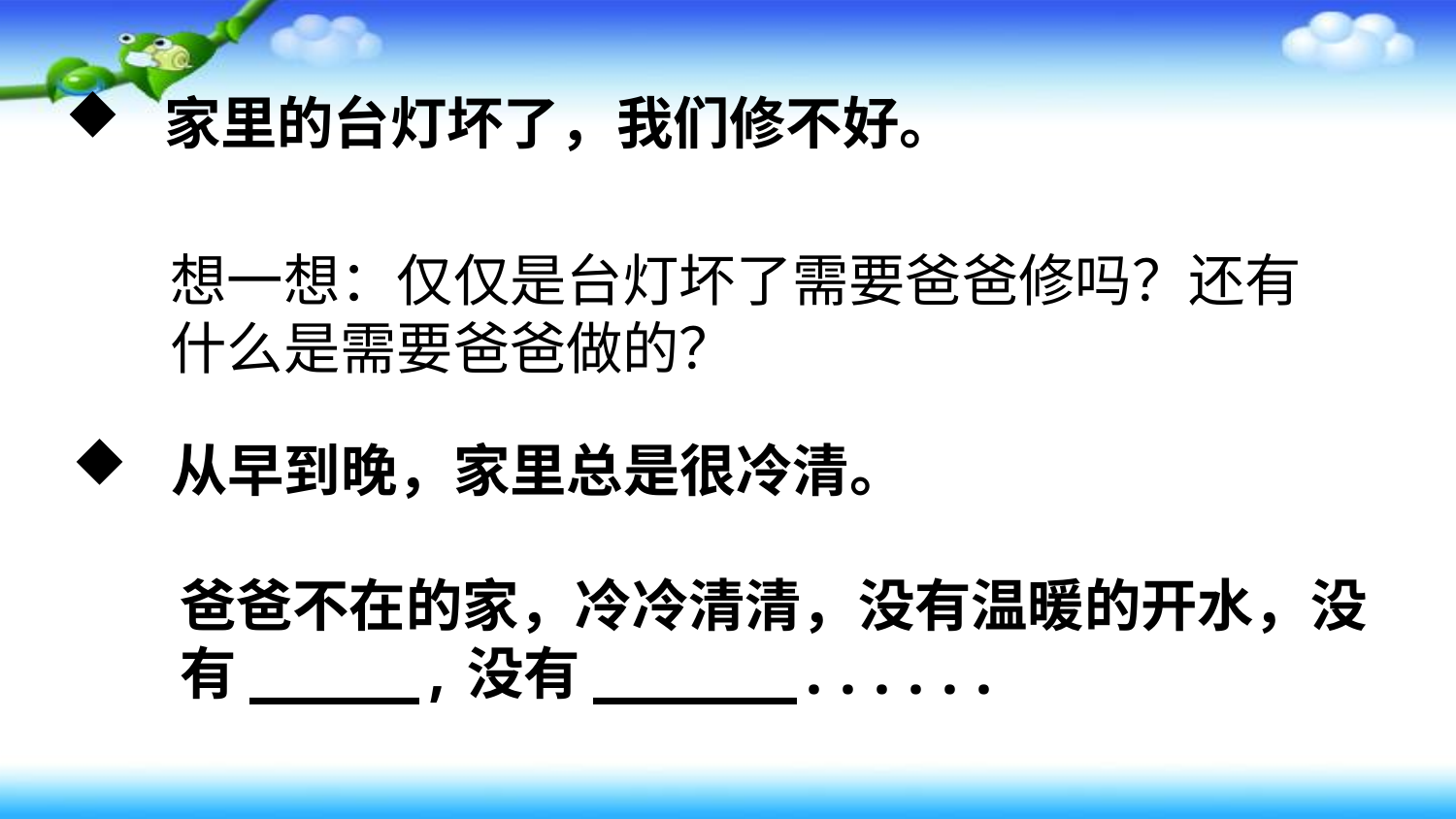

# 家里的台灯坏了，我们修不好。
想一想：仅仅是台灯坏了需要爸爸修吗？还有什么是需要爸爸做的？
 从早到晚，家里总是很冷清。
爸爸不在的家，冷冷清清，没有温暖的开水，没有_____,没有______......